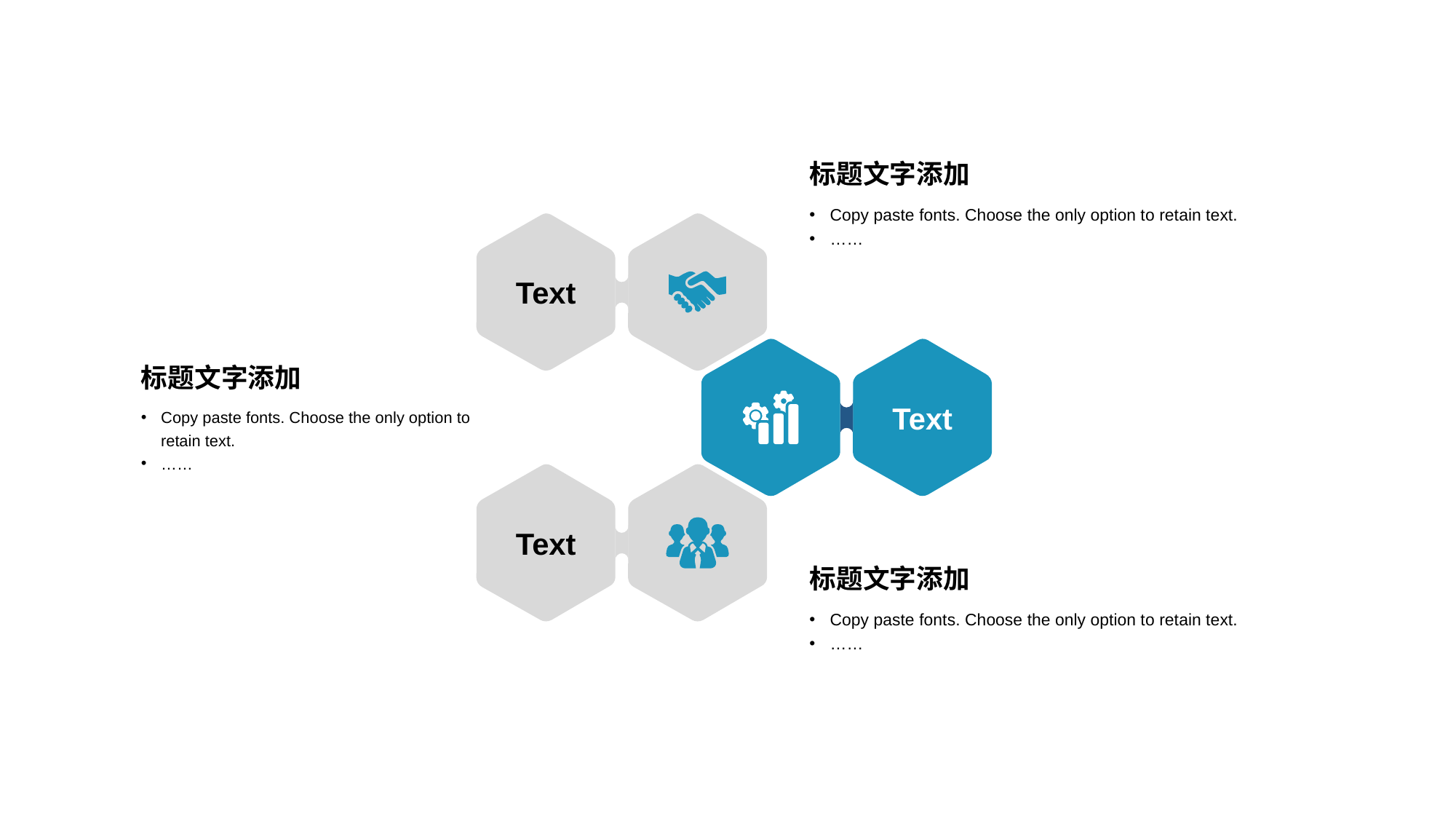

标题文字添加
Copy paste fonts. Choose the only option to retain text.
……
Text

Text
标题文字添加
Copy paste fonts. Choose the only option to retain text.
……

Text

标题文字添加
Copy paste fonts. Choose the only option to retain text.
……